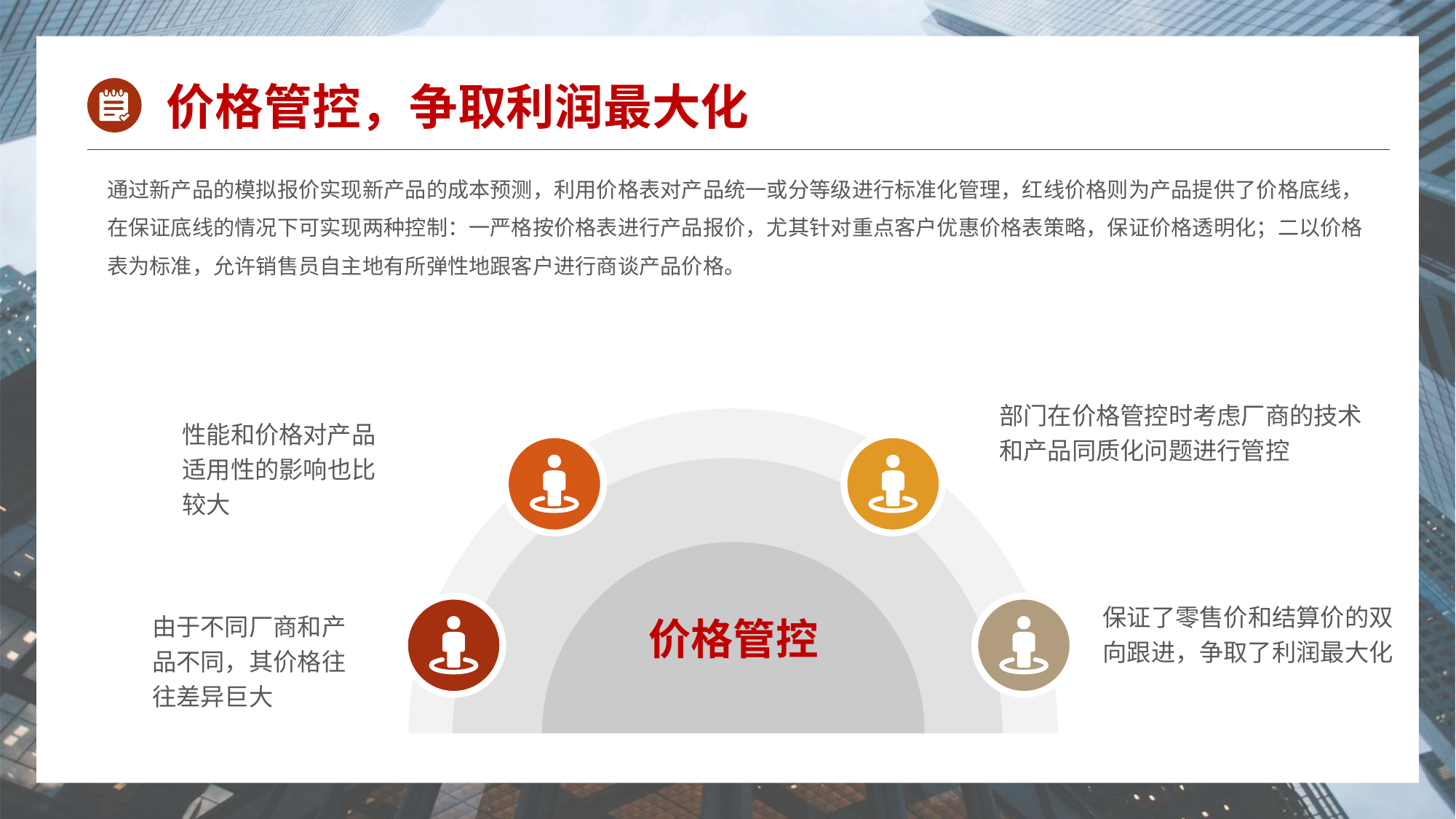

价格管控，争取利润最大化

通过新产品的模拟报价实现新产品的成本预测，利用价格表对产品统一或分等级进行标准化管理，红线价格则为产品提供了价格底线，在保证底线的情况下可实现两种控制：一严格按价格表进行产品报价，尤其针对重点客户优惠价格表策略，保证价格透明化；二以价格表为标准，允许销售员自主地有所弹性地跟客户进行商谈产品价格。

部门在价格管控时考虑厂商的技术和产品同质化问题进行管控
性能和价格对产品适用性的影响也比较大

价格管控

保证了零售价和结算价的双向跟进，争取了利润最大化
由于不同厂商和产品不同，其价格往往差异巨大